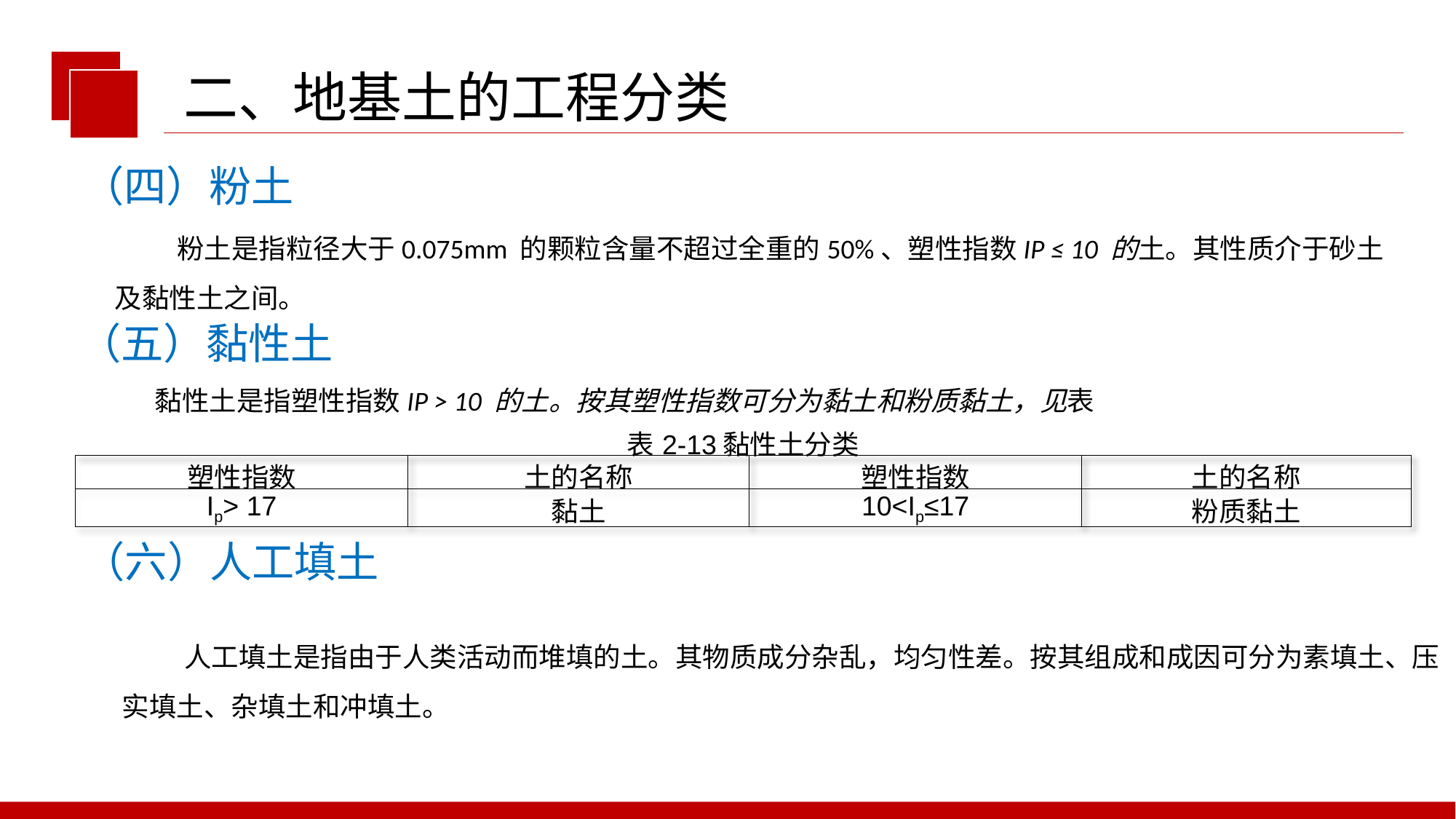

二、地基土的工程分类
（四）粉土
         粉土是指粒径大于0.075mm 的颗粒含量不超过全重的50%、塑性指数IP ≤ 10 的土。其性质介于砂土及黏性土之间。
（五）黏性土
      黏性土是指塑性指数IP > 10 的土。按其塑性指数可分为黏土和粉质黏土，见表
| 表2-13黏性土分类 |  |  |  |
| --- | --- | --- | --- |
| 塑性指数 | 土的名称 | 塑性指数 | 土的名称 |
| Ip> 17 | 黏土 | 10<Ip≤17 | 粉质黏土 |
（六）人工填土
         人工填土是指由于人类活动而堆填的土。其物质成分杂乱，均匀性差。按其组成和成因可分为素填土、压实填土、杂填土和冲填土。